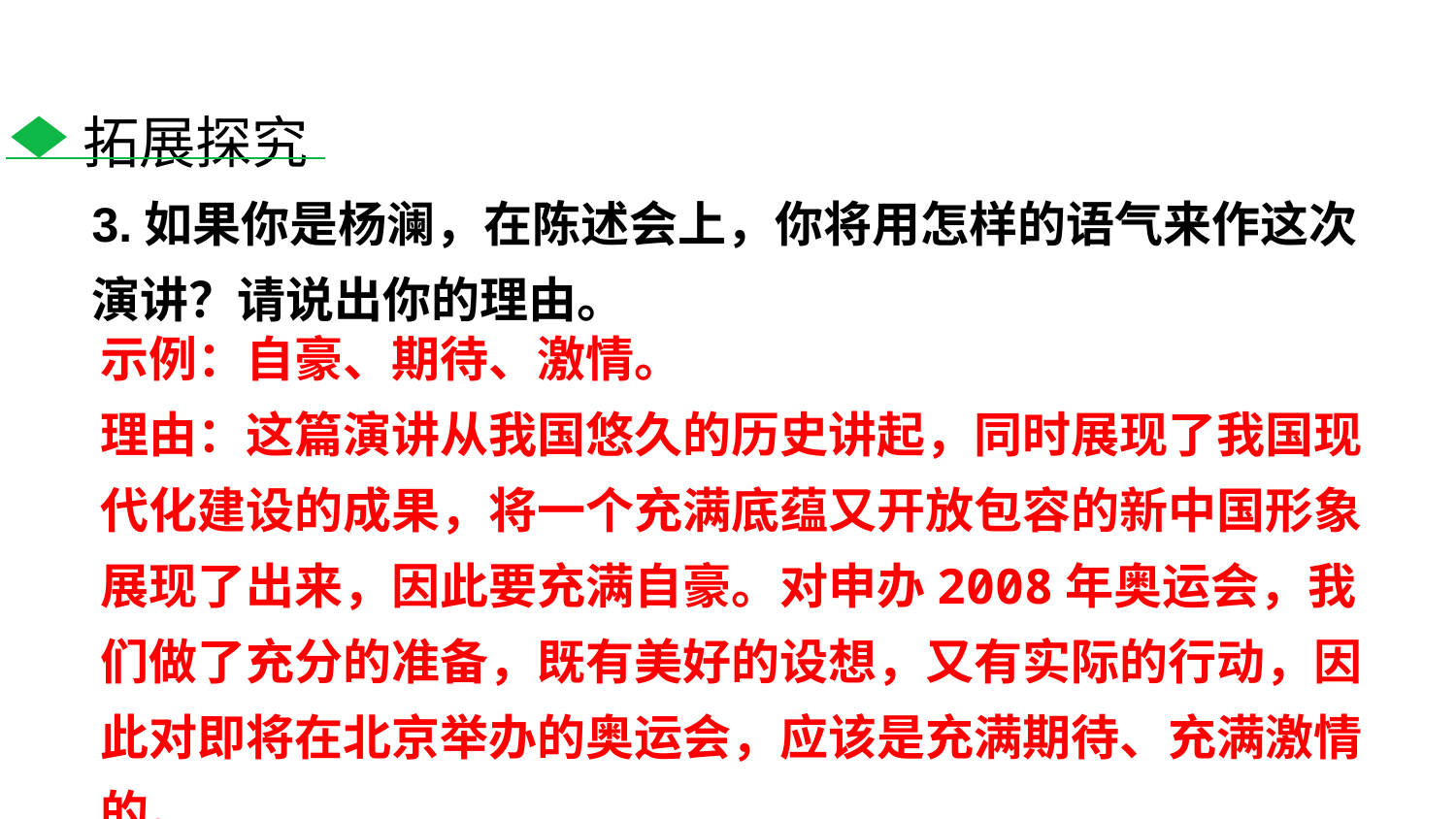

拓展探究

3.如果你是杨澜，在陈述会上，你将用怎样的语气来作这次演讲？请说出你的理由。
示例：自豪、期待、激情。
理由：这篇演讲从我国悠久的历史讲起，同时展现了我国现代化建设的成果，将一个充满底蕴又开放包容的新中国形象展现了出来，因此要充满自豪。对申办2008年奥运会，我们做了充分的准备，既有美好的设想，又有实际的行动，因此对即将在北京举办的奥运会，应该是充满期待、充满激情的。